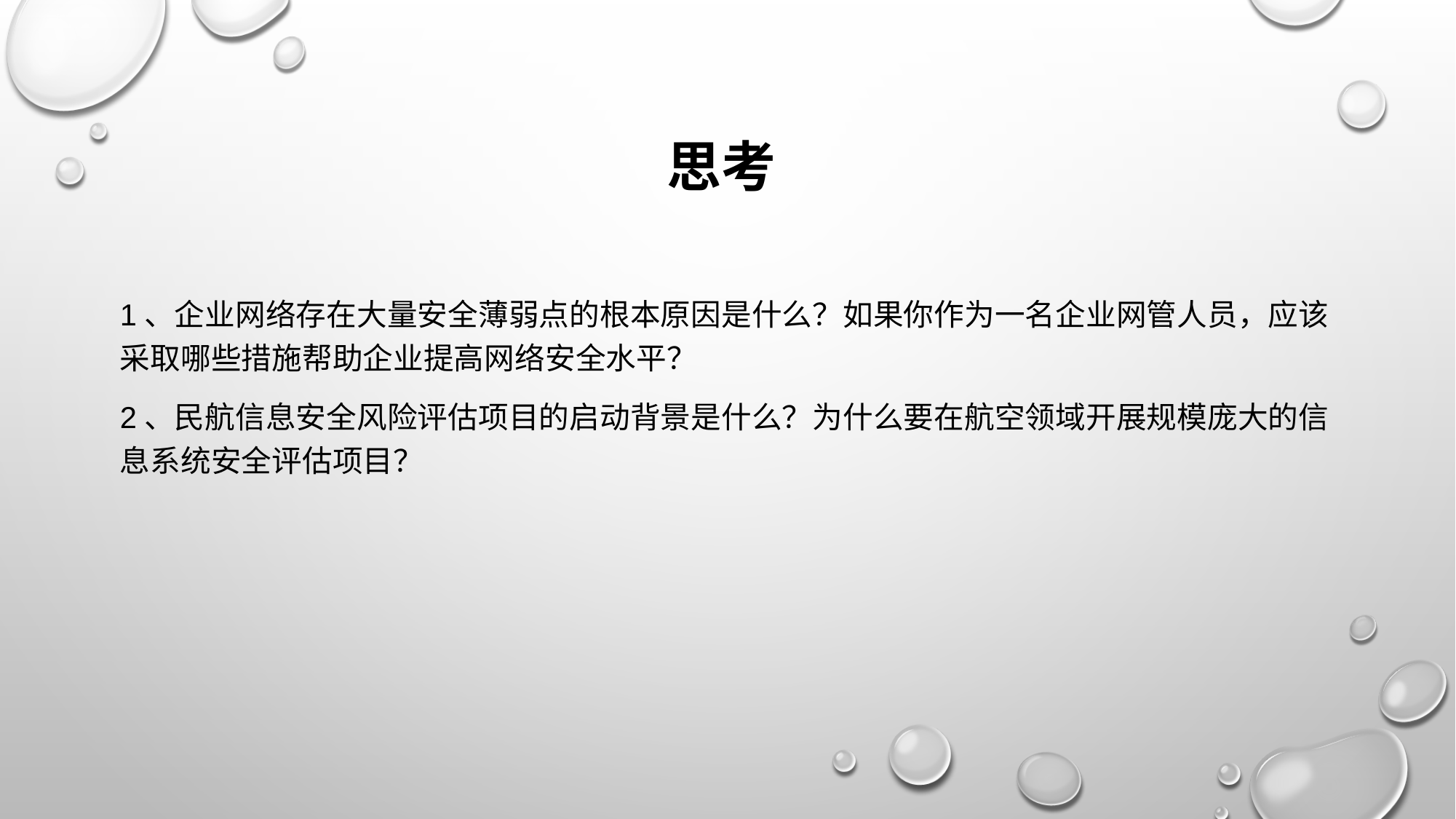

# 思考
1、企业网络存在大量安全薄弱点的根本原因是什么？如果你作为一名企业网管人员，应该采取哪些措施帮助企业提高网络安全水平？
2、民航信息安全风险评估项目的启动背景是什么？为什么要在航空领域开展规模庞大的信息系统安全评估项目？